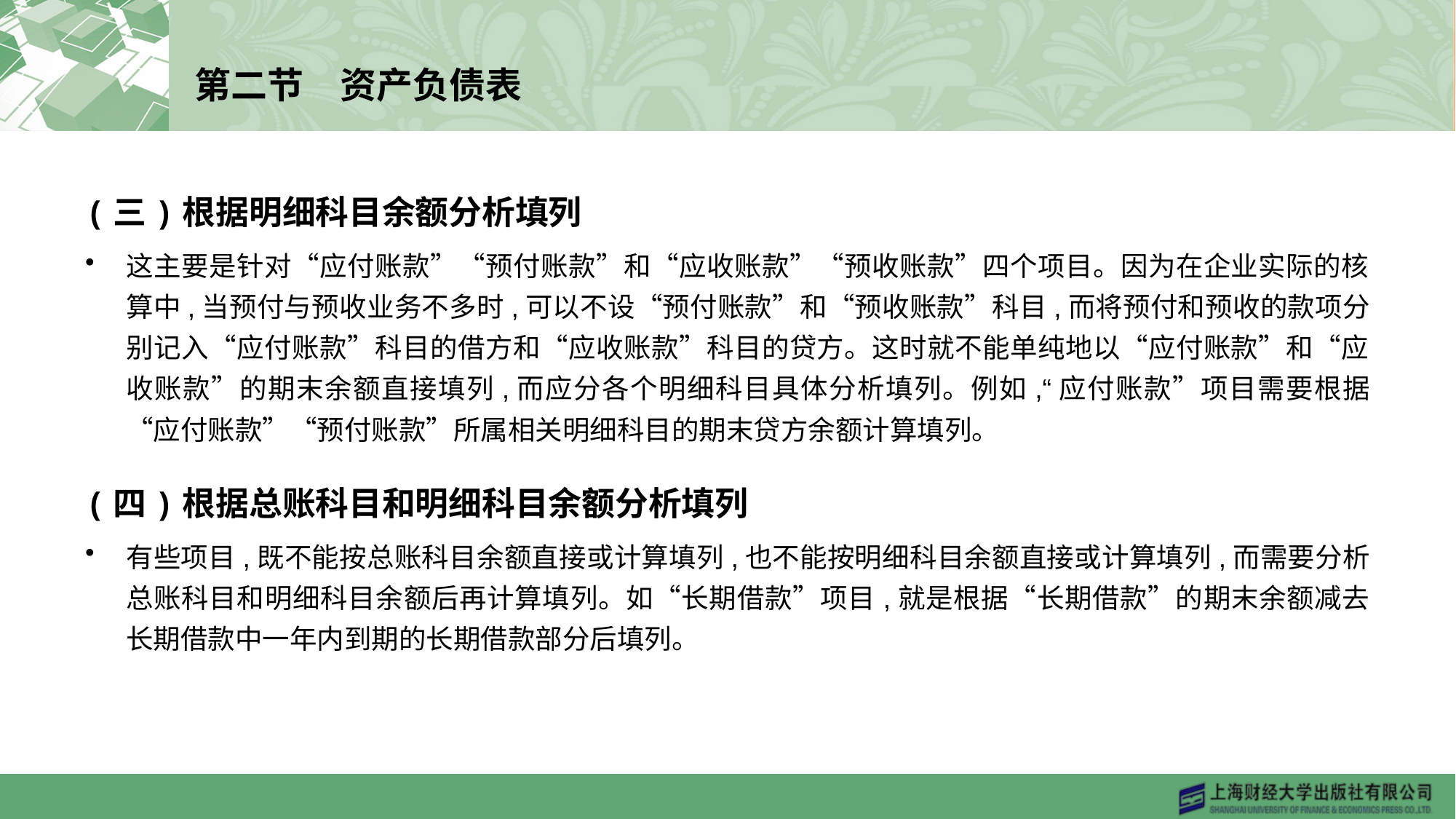

# 第二节　资产负债表
(三)根据明细科目余额分析填列
这主要是针对“应付账款”“预付账款”和“应收账款”“预收账款”四个项目。因为在企业实际的核算中,当预付与预收业务不多时,可以不设“预付账款”和“预收账款”科目,而将预付和预收的款项分别记入“应付账款”科目的借方和“应收账款”科目的贷方。这时就不能单纯地以“应付账款”和“应收账款”的期末余额直接填列,而应分各个明细科目具体分析填列。例如,“应付账款”项目需要根据“应付账款”“预付账款”所属相关明细科目的期末贷方余额计算填列。
(四)根据总账科目和明细科目余额分析填列
有些项目,既不能按总账科目余额直接或计算填列,也不能按明细科目余额直接或计算填列,而需要分析总账科目和明细科目余额后再计算填列。如“长期借款”项目,就是根据“长期借款”的期末余额减去长期借款中一年内到期的长期借款部分后填列。